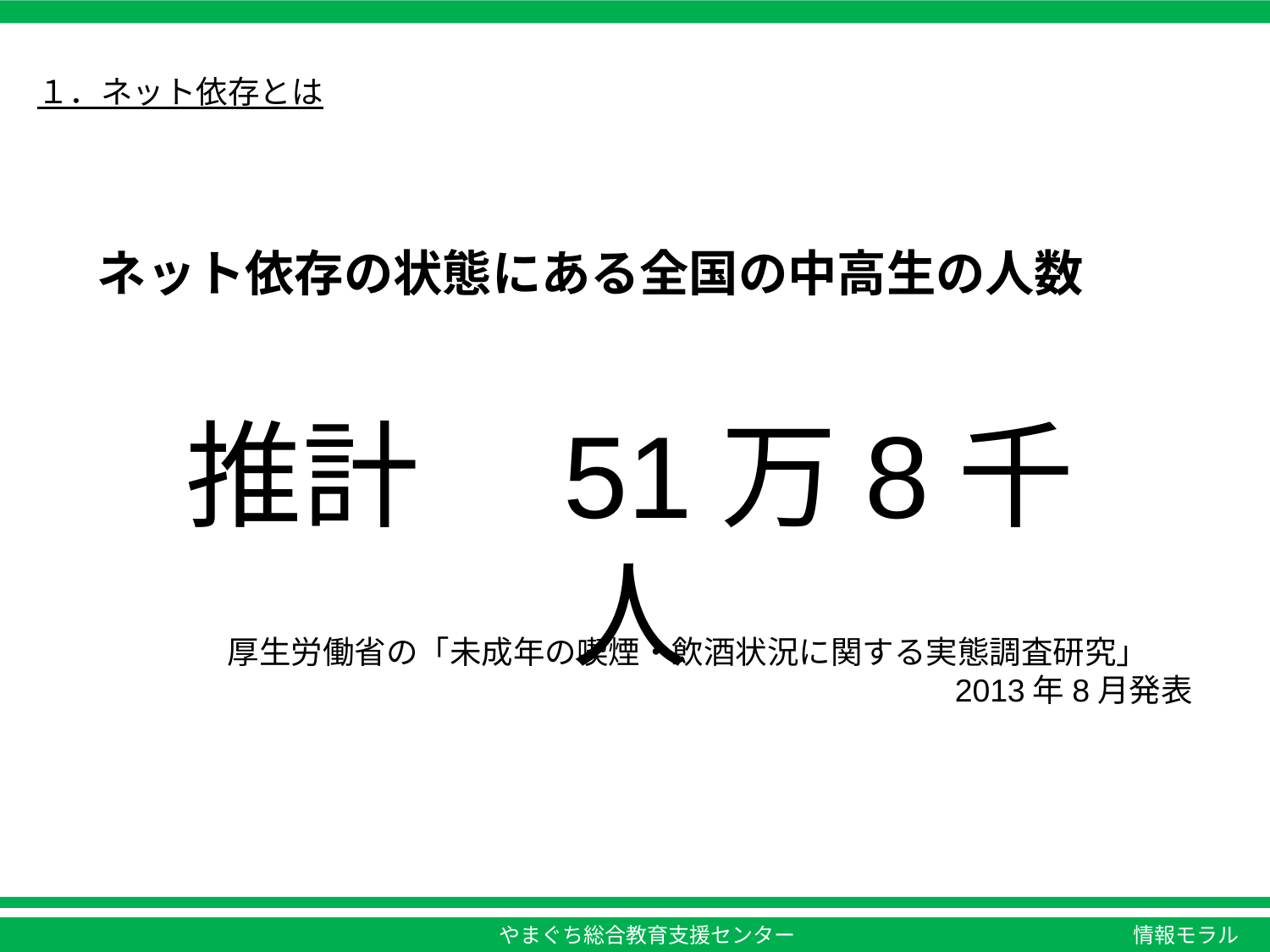

１．ネット依存とは
ネット依存の状態にある全国の中高生の人数
推計　51万8千人
厚生労働省の「未成年の喫煙・飲酒状況に関する実態調査研究」
2013年8月発表